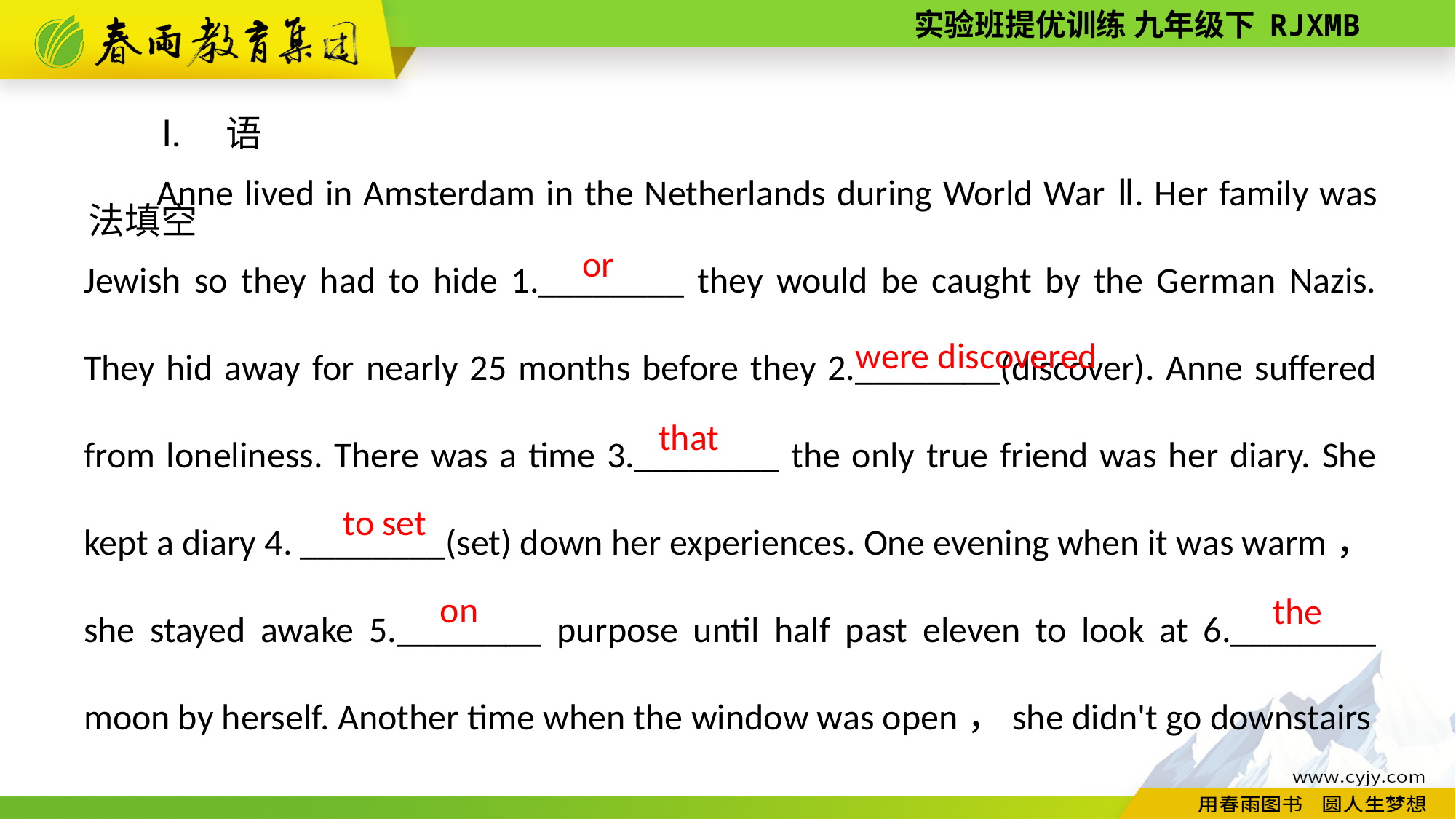

Ⅰ. 语法填空
Anne lived in Amsterdam in the Netherlands during World War Ⅱ. Her family was Jewish so they had to hide 1.________ they would be caught by the German Nazis. They hid away for nearly 25 months before they 2.________(discover). Anne suffered from loneliness. There was a time 3.________ the only true friend was her diary. She kept a diary 4. ________(set) down her experiences. One evening when it was warm，she stayed awake 5.________ purpose until half past eleven to look at 6.________ moon by herself. Another time when the window was open，she didn't go downstairs
or
were discovered
that
 to set
on
the